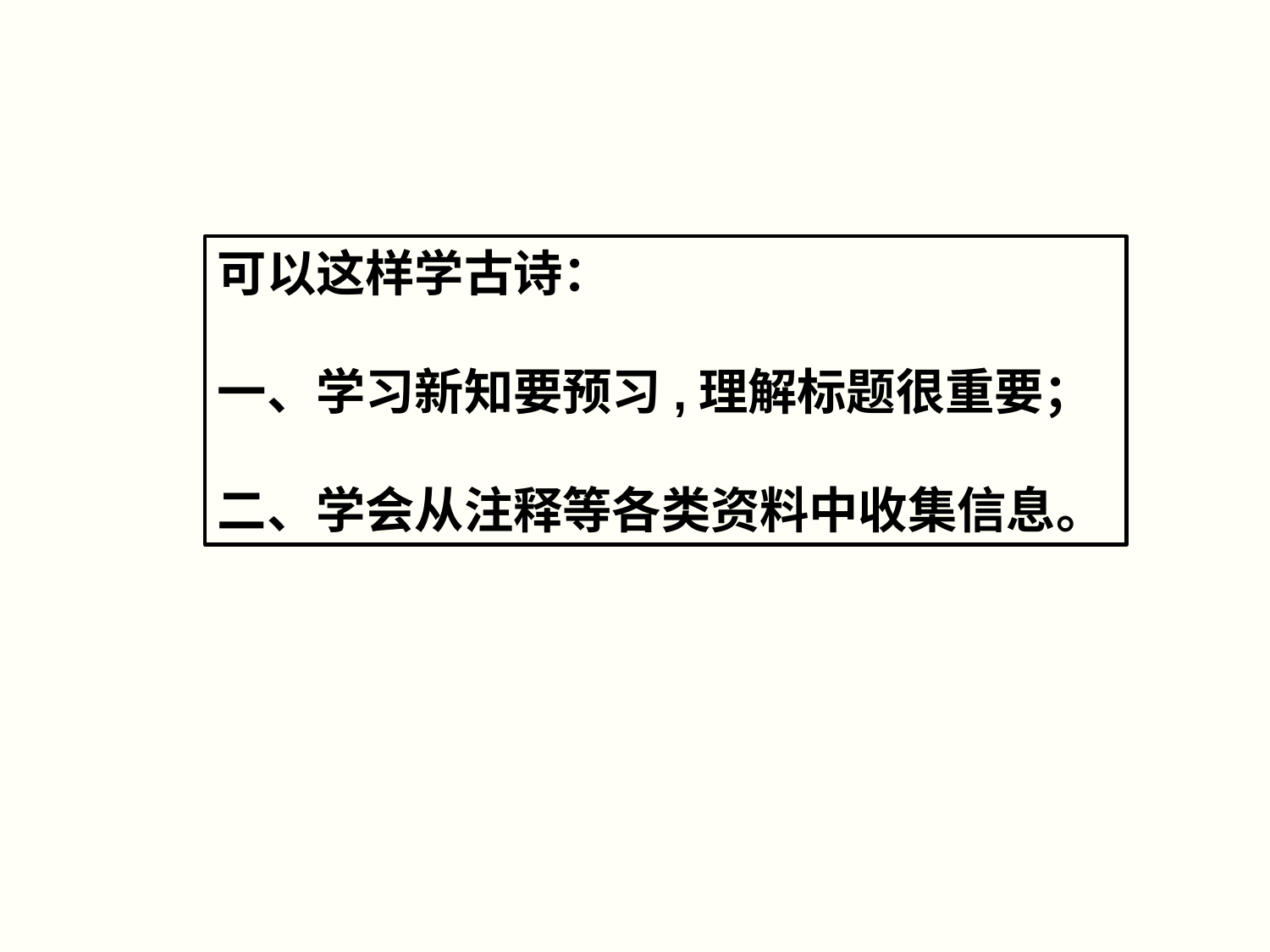

可以这样学古诗：

一、学习新知要预习,理解标题很重要；

二、学会从注释等各类资料中收集信息。